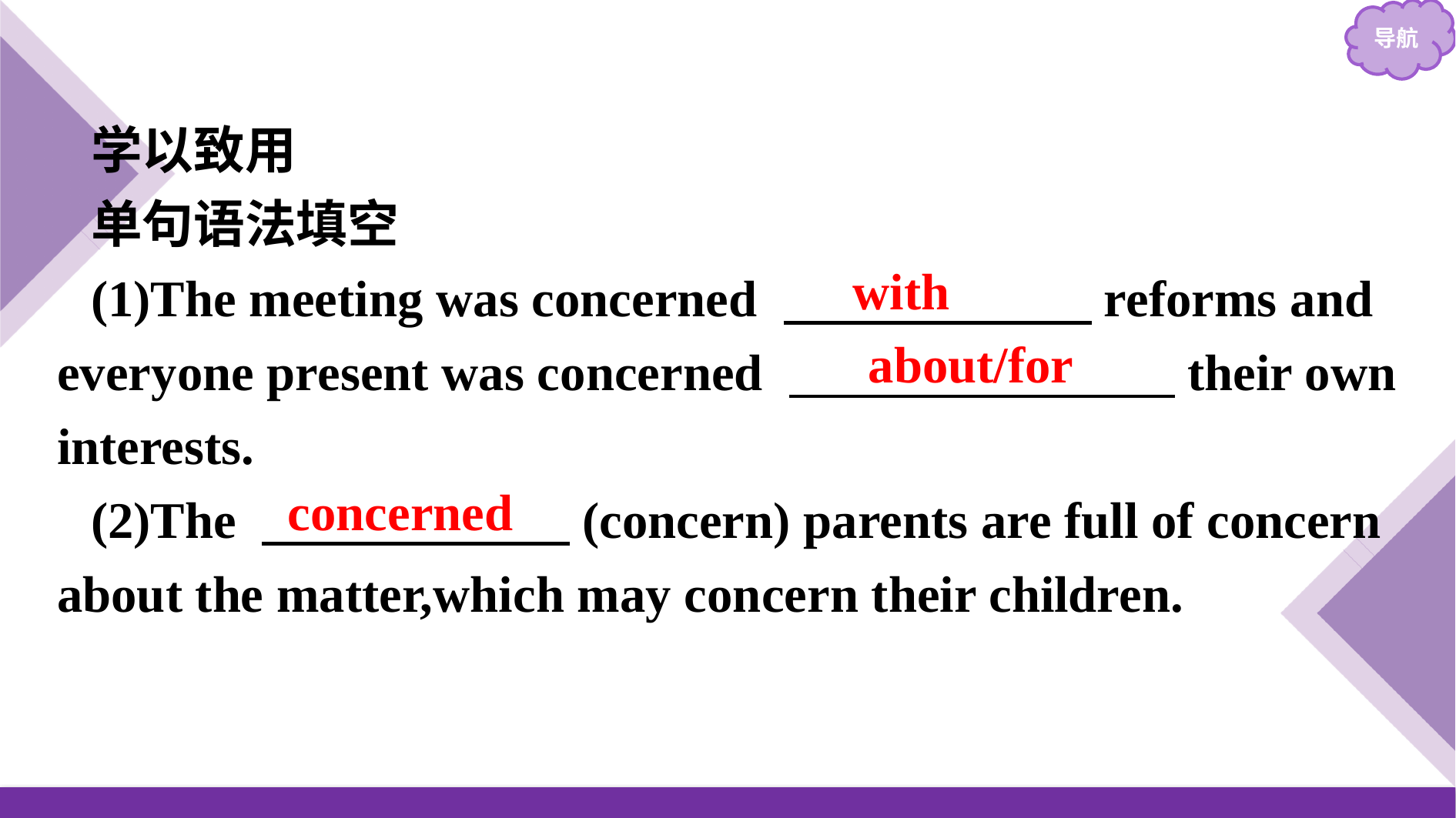

学以致用
单句语法填空
(1)The meeting was concerned 　　　　　　reforms and everyone present was concerned 　　　　           　their own interests.
(2)The 　　　　　　(concern) parents are full of concern about the matter,which may concern their children.
with
about/for
concerned